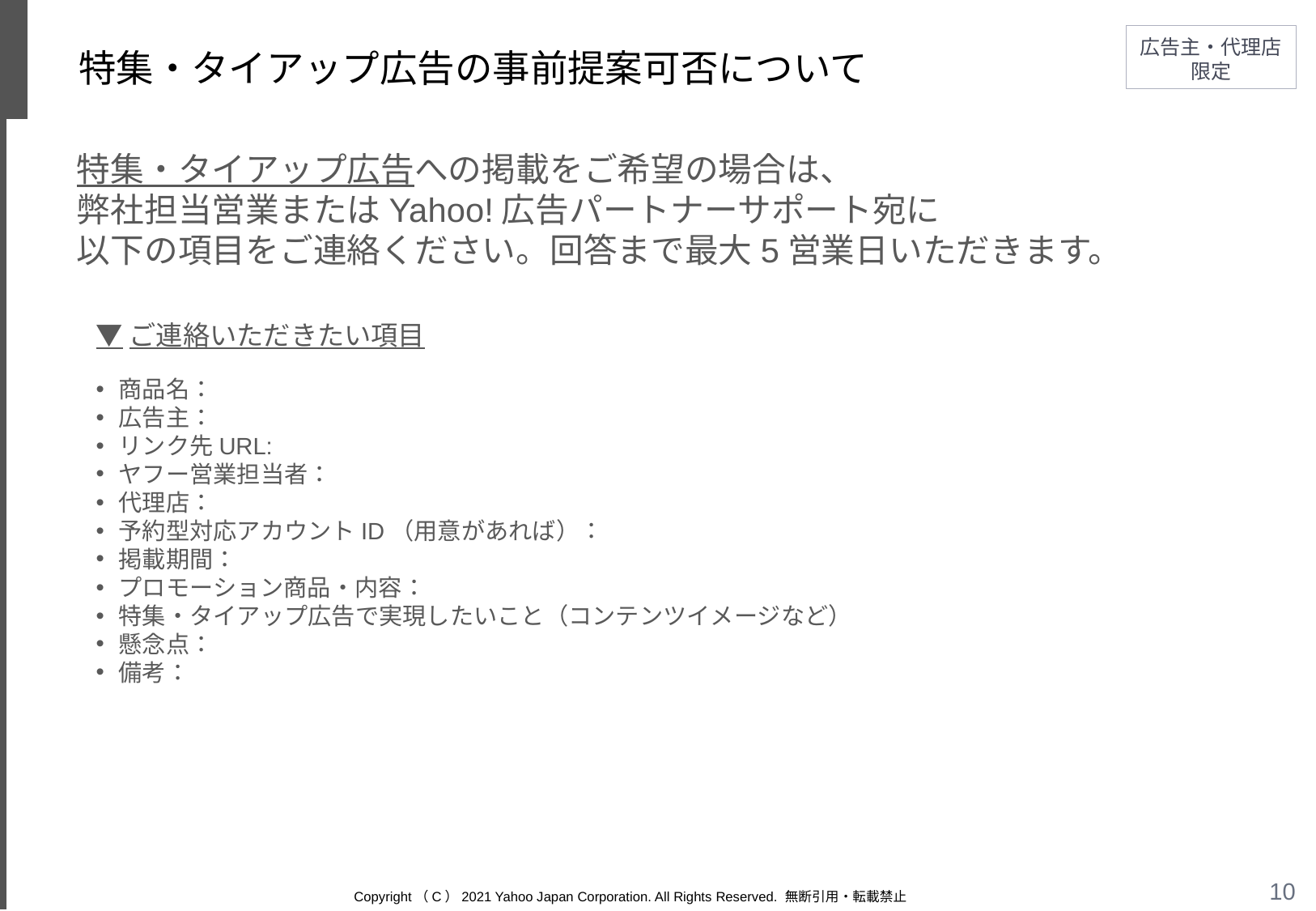

# 特集・タイアップ広告の事前提案可否について
特集・タイアップ広告への掲載をご希望の場合は、
弊社担当営業またはYahoo!広告パートナーサポート宛に
以下の項目をご連絡ください。回答まで最大5営業日いただきます。

▼ご連絡いただきたい項目

商品名：
広告主：
リンク先URL:
ヤフー営業担当者：
代理店：
予約型対応アカウントID（用意があれば）：
掲載期間：
プロモーション商品・内容：
特集・タイアップ広告で実現したいこと（コンテンツイメージなど）
懸念点：
備考：

Copyright（C）2021 Yahoo Japan Corporation. All Rights Reserved. 無断引用・転載禁止